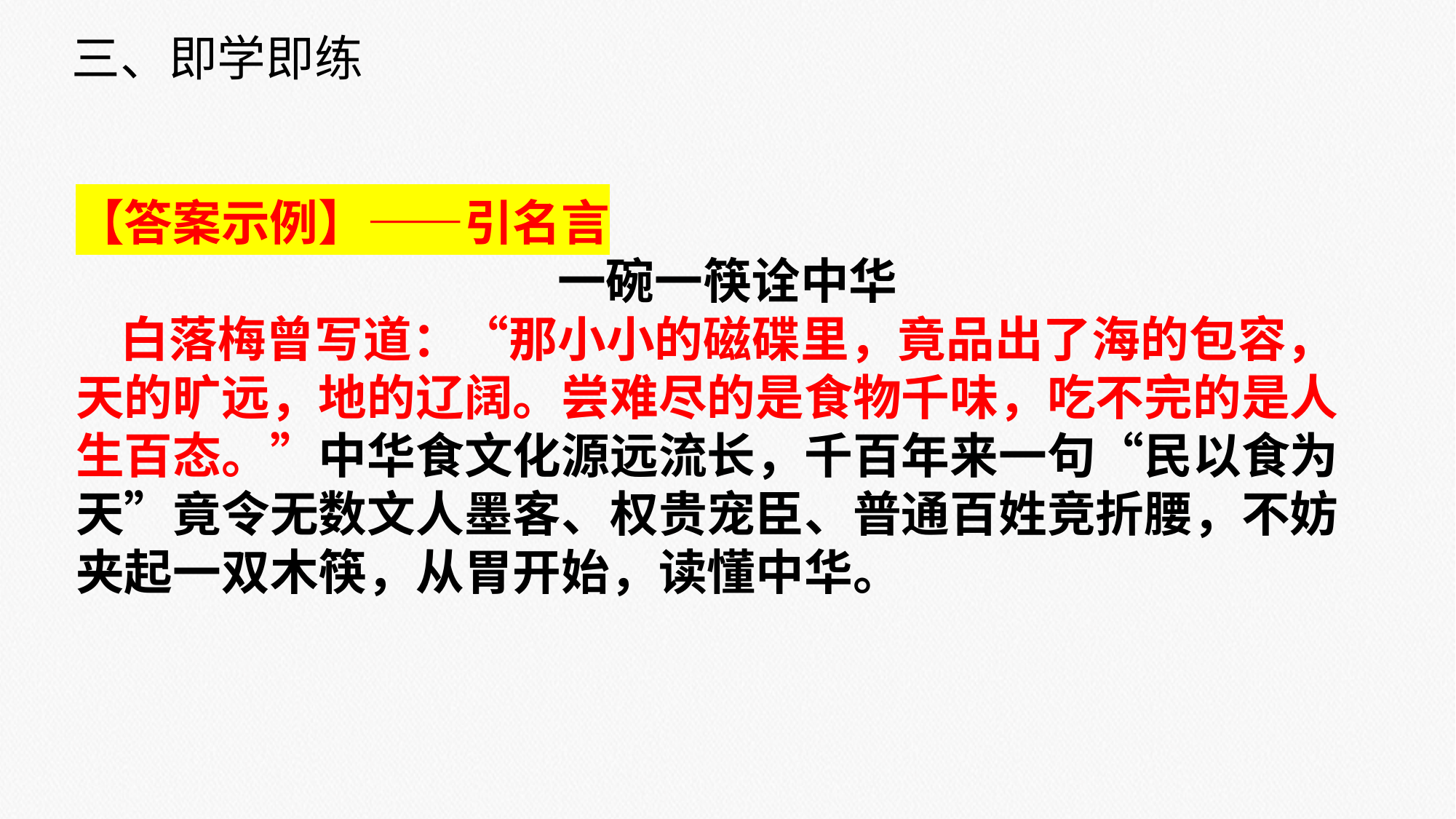

三、即学即练
【答案示例】——引名言
一碗一筷诠中华
   白落梅曾写道：“那小小的磁碟里，竟品出了海的包容，天的旷远，地的辽阔。尝难尽的是食物千味，吃不完的是人生百态。”中华食文化源远流长，千百年来一句“民以食为天”竟令无数文人墨客、权贵宠臣、普通百姓竞折腰，不妨夹起一双木筷，从胃开始，读懂中华。